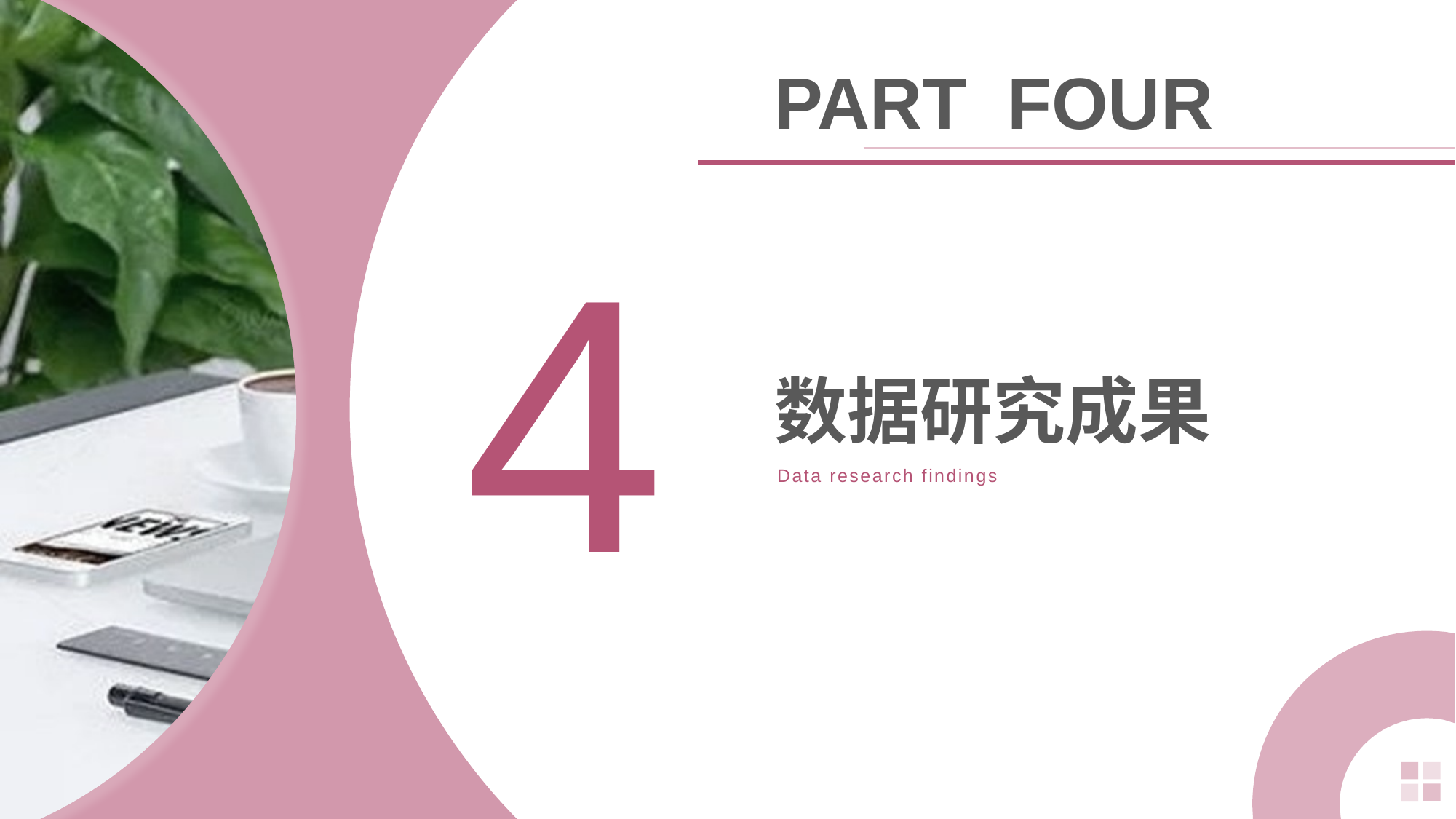

PART  FOUR
4
数据研究成果
Data research findings